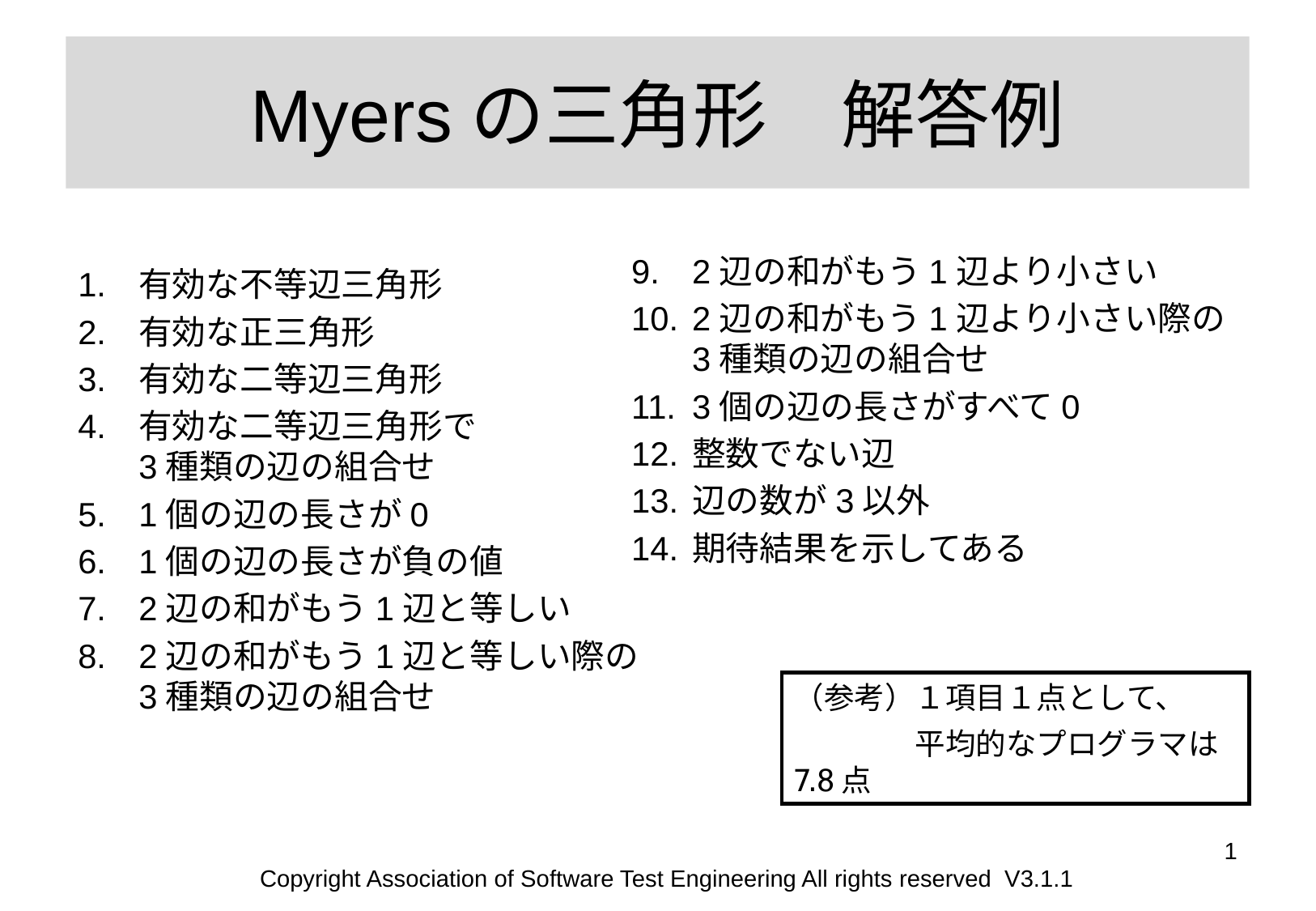

# Myersの三角形　解答例

2辺の和がもう1辺より小さい
2辺の和がもう1辺より小さい際の
3種類の辺の組合せ
3個の辺の長さがすべて0
整数でない辺
辺の数が3以外
期待結果を示してある

有効な不等辺三角形
有効な正三角形
有効な二等辺三角形
有効な二等辺三角形で
3種類の辺の組合せ
1個の辺の長さが0
1個の辺の長さが負の値
2辺の和がもう1辺と等しい
2辺の和がもう1辺と等しい際の
3種類の辺の組合せ

（参考）１項目１点として、
　　　　平均的なプログラマは7.8点
1
Copyright Association of Software Test Engineering All rights reserved  V3.1.1